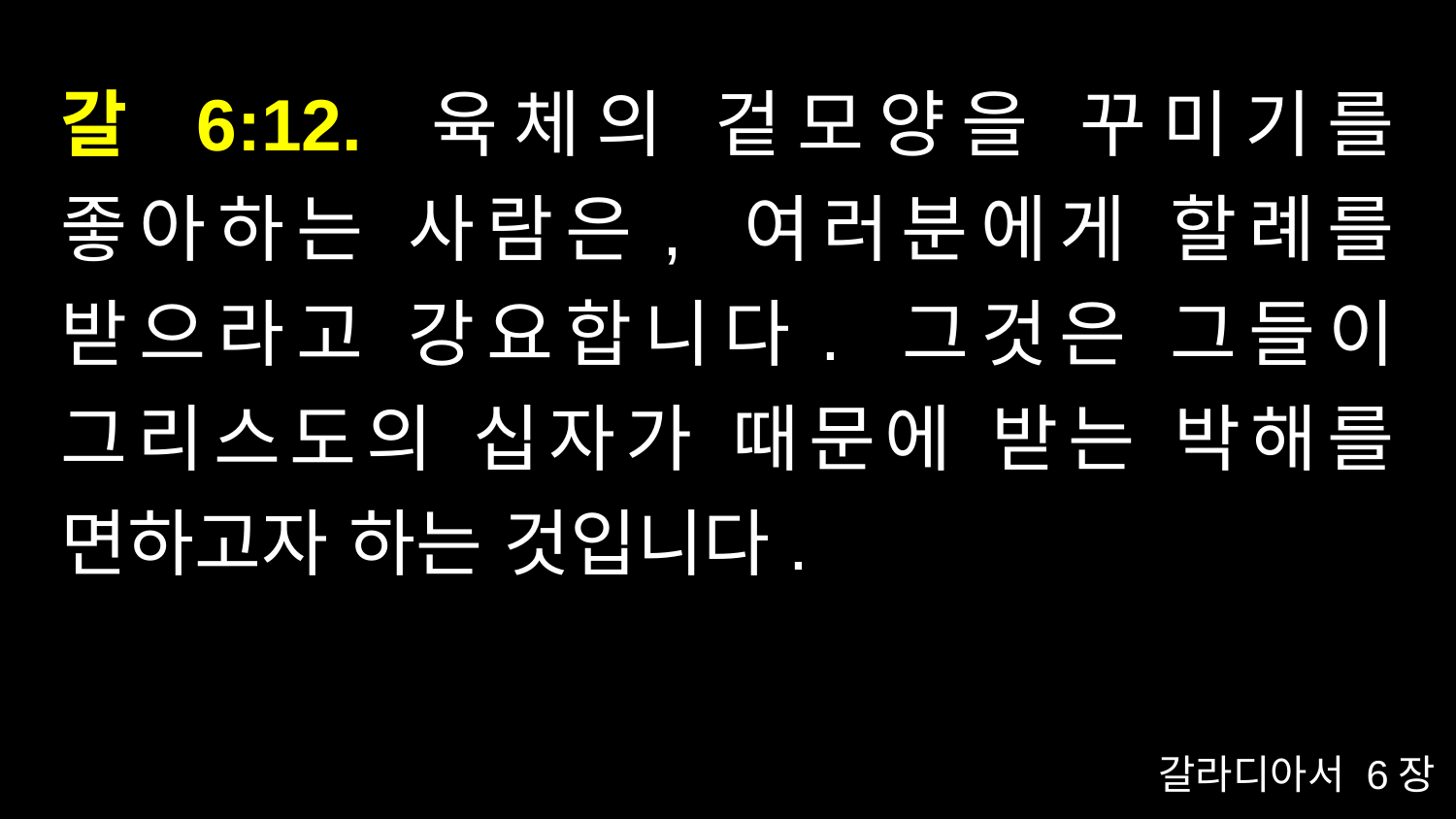

# 갈 6:12. 육체의 겉모양을 꾸미기를 좋아하는 사람은, 여러분에게 할례를 받으라고 강요합니다. 그것은 그들이 그리스도의 십자가 때문에 받는 박해를 면하고자 하는 것입니다.
갈라디아서 6장